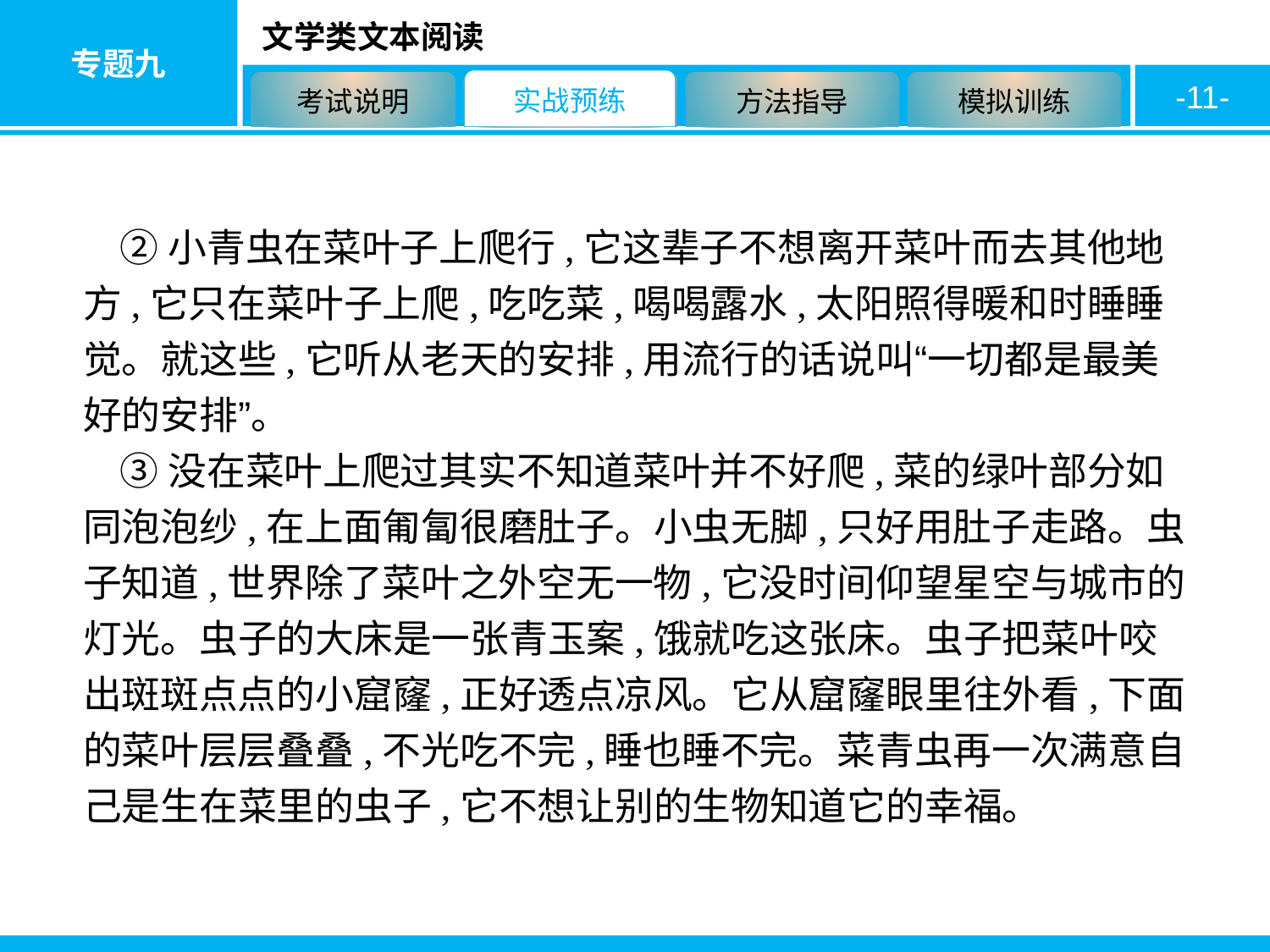

-11-
②小青虫在菜叶子上爬行,它这辈子不想离开菜叶而去其他地方,它只在菜叶子上爬,吃吃菜,喝喝露水,太阳照得暖和时睡睡觉。就这些,它听从老天的安排,用流行的话说叫“一切都是最美好的安排”。
③没在菜叶上爬过其实不知道菜叶并不好爬,菜的绿叶部分如同泡泡纱,在上面匍匐很磨肚子。小虫无脚,只好用肚子走路。虫子知道,世界除了菜叶之外空无一物,它没时间仰望星空与城市的灯光。虫子的大床是一张青玉案,饿就吃这张床。虫子把菜叶咬出斑斑点点的小窟窿,正好透点凉风。它从窟窿眼里往外看,下面的菜叶层层叠叠,不光吃不完,睡也睡不完。菜青虫再一次满意自己是生在菜里的虫子,它不想让别的生物知道它的幸福。